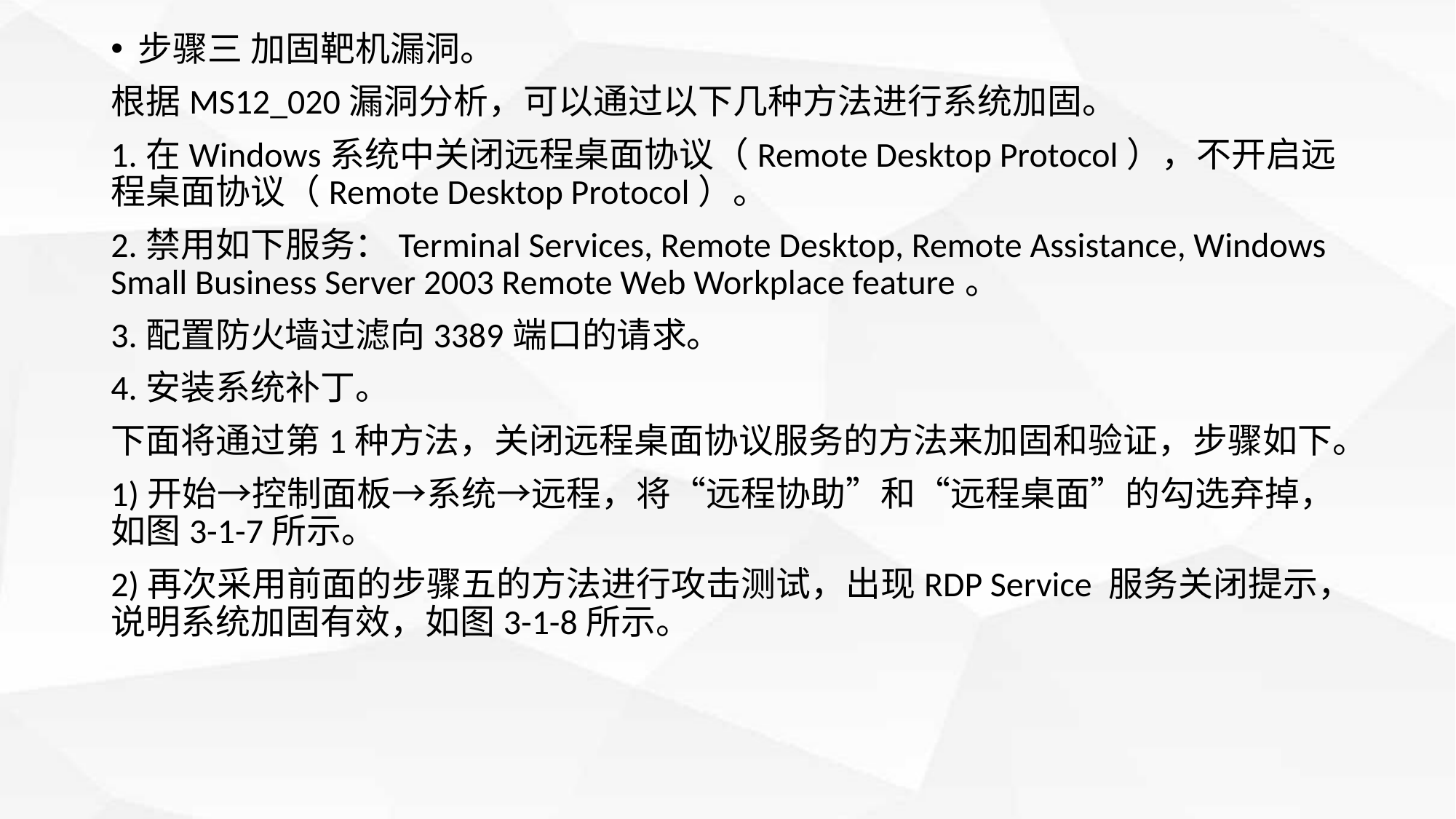

步骤三 加固靶机漏洞。
根据MS12_020漏洞分析，可以通过以下几种方法进行系统加固。
1.在Windows系统中关闭远程桌面协议（Remote Desktop Protocol），不开启远程桌面协议（Remote Desktop Protocol）。
2.禁用如下服务：Terminal Services, Remote Desktop, Remote Assistance, Windows Small Business Server 2003 Remote Web Workplace feature。
3.配置防火墙过滤向3389端口的请求。
4.安装系统补丁。
下面将通过第1种方法，关闭远程桌面协议服务的方法来加固和验证，步骤如下。
1)开始→控制面板→系统→远程，将“远程协助”和“远程桌面”的勾选弃掉，如图3-1-7所示。
2)再次采用前面的步骤五的方法进行攻击测试，出现RDP Service 服务关闭提示，说明系统加固有效，如图3-1-8所示。